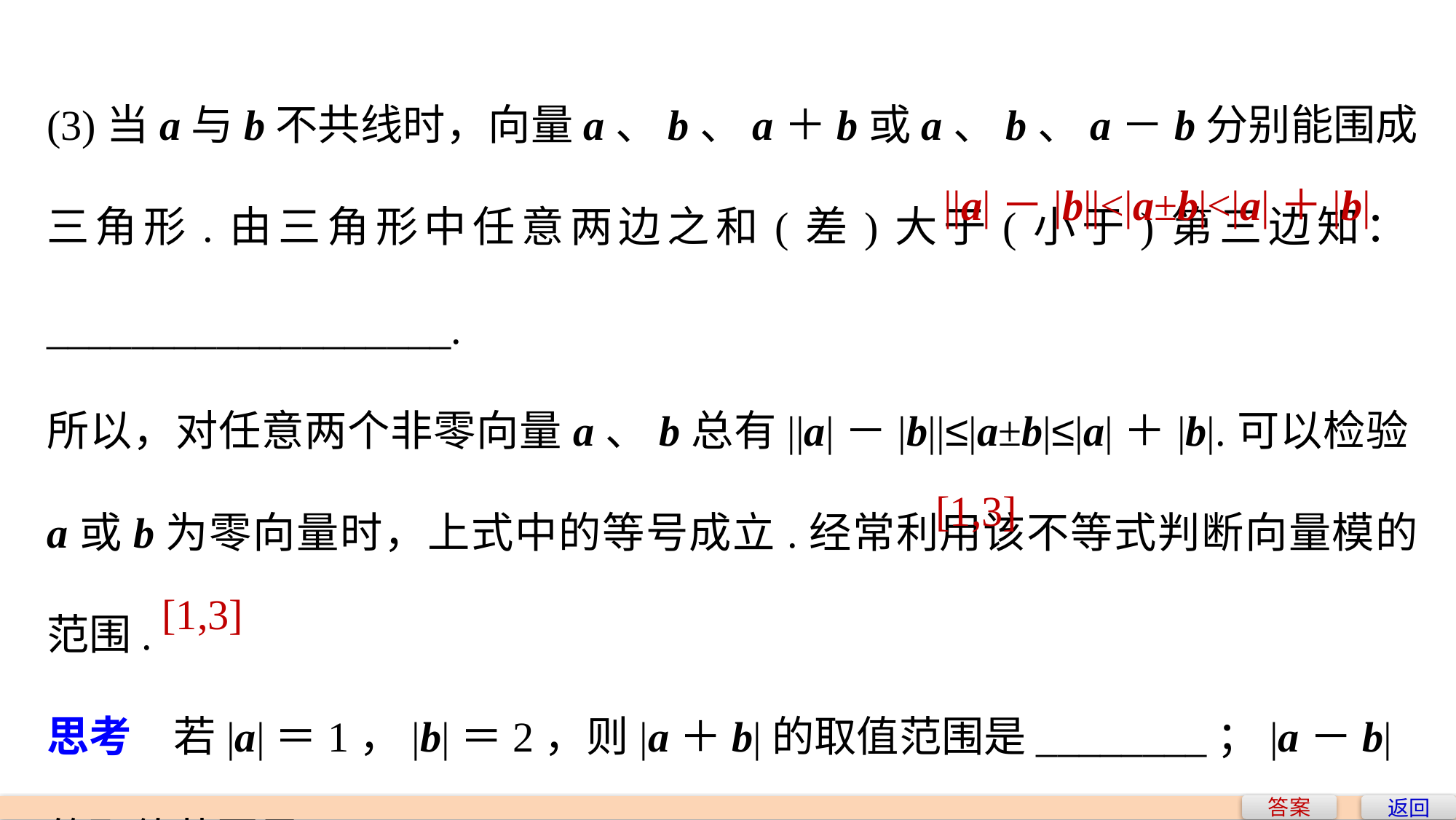

(3)当a与b不共线时，向量a、b、a＋b或a、b、a－b分别能围成三角形.由三角形中任意两边之和(差)大于(小于)第三边知：___________________.
所以，对任意两个非零向量a、b总有||a|－|b||≤|a±b|≤|a|＋|b|.可以检验a或b为零向量时，上式中的等号成立.经常利用该不等式判断向量模的范围.
思考　若|a|＝1，|b|＝2，则|a＋b|的取值范围是________；|a－b|的取值范围是________.
||a|－|b||<|a±b|<|a|＋|b|
[1,3]
[1,3]
答案
返回